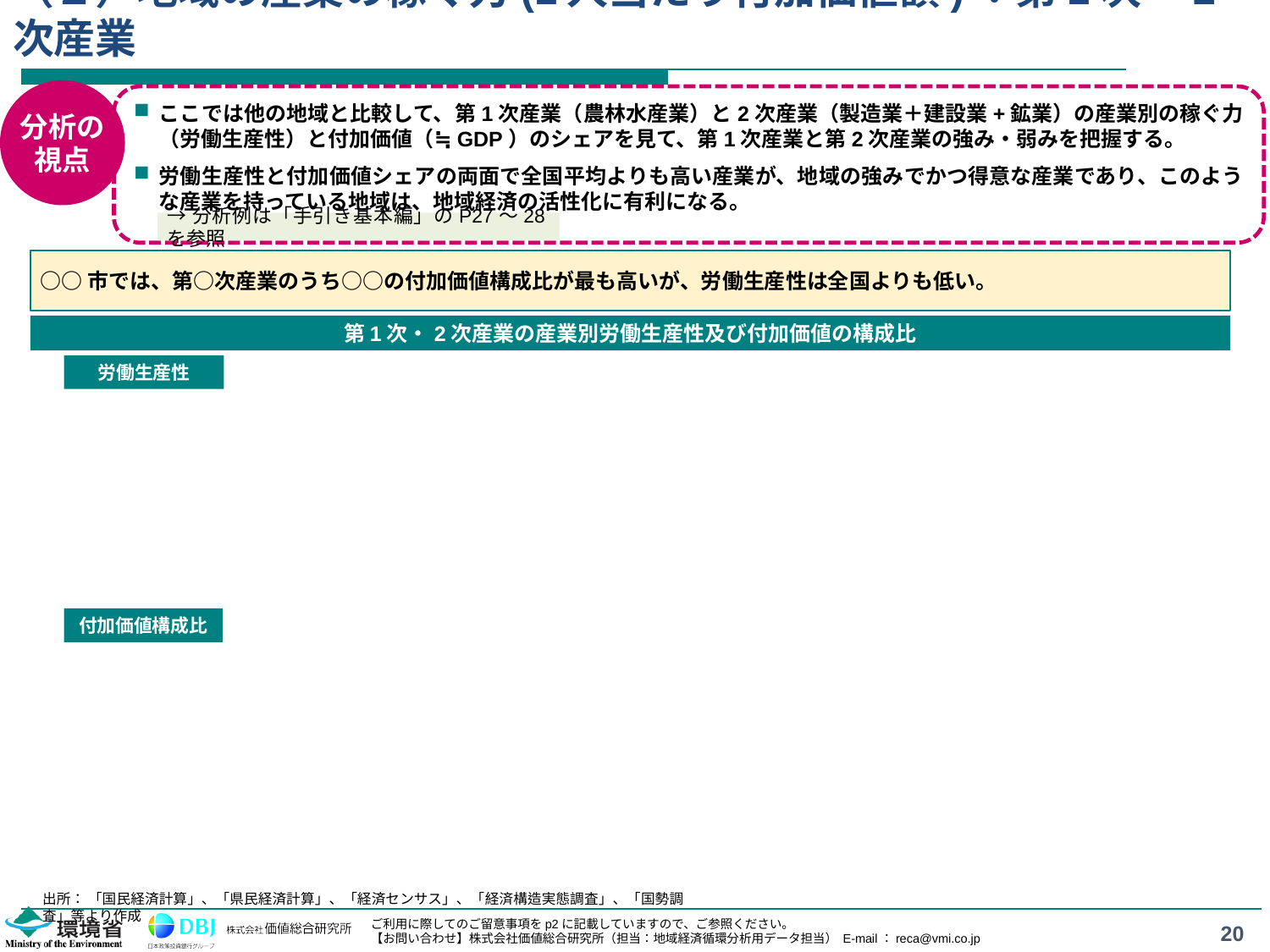

# （２）地域の産業の稼ぐ力(1人当たり付加価値額)：第1次・2次産業
分析の
視点
ここでは他の地域と比較して、第1次産業（農林水産業）と2次産業（製造業＋建設業+鉱業）の産業別の稼ぐ力（労働生産性）と付加価値（≒GDP）のシェアを見て、第1次産業と第2次産業の強み・弱みを把握する。
労働生産性と付加価値シェアの両面で全国平均よりも高い産業が、地域の強みでかつ得意な産業であり、このような産業を持っている地域は、地域経済の活性化に有利になる。
→分析例は「手引き基本編」のP27～28を参照
○○市では、第○次産業のうち○○の付加価値構成比が最も高いが、労働生産性は全国よりも低い。
第1次・2次産業の産業別労働生産性及び付加価値の構成比
労働生産性
付加価値構成比
出所： 「国民経済計算」、「県民経済計算」、「経済センサス」、「経済構造実態調査」、「国勢調査」等より作成
20